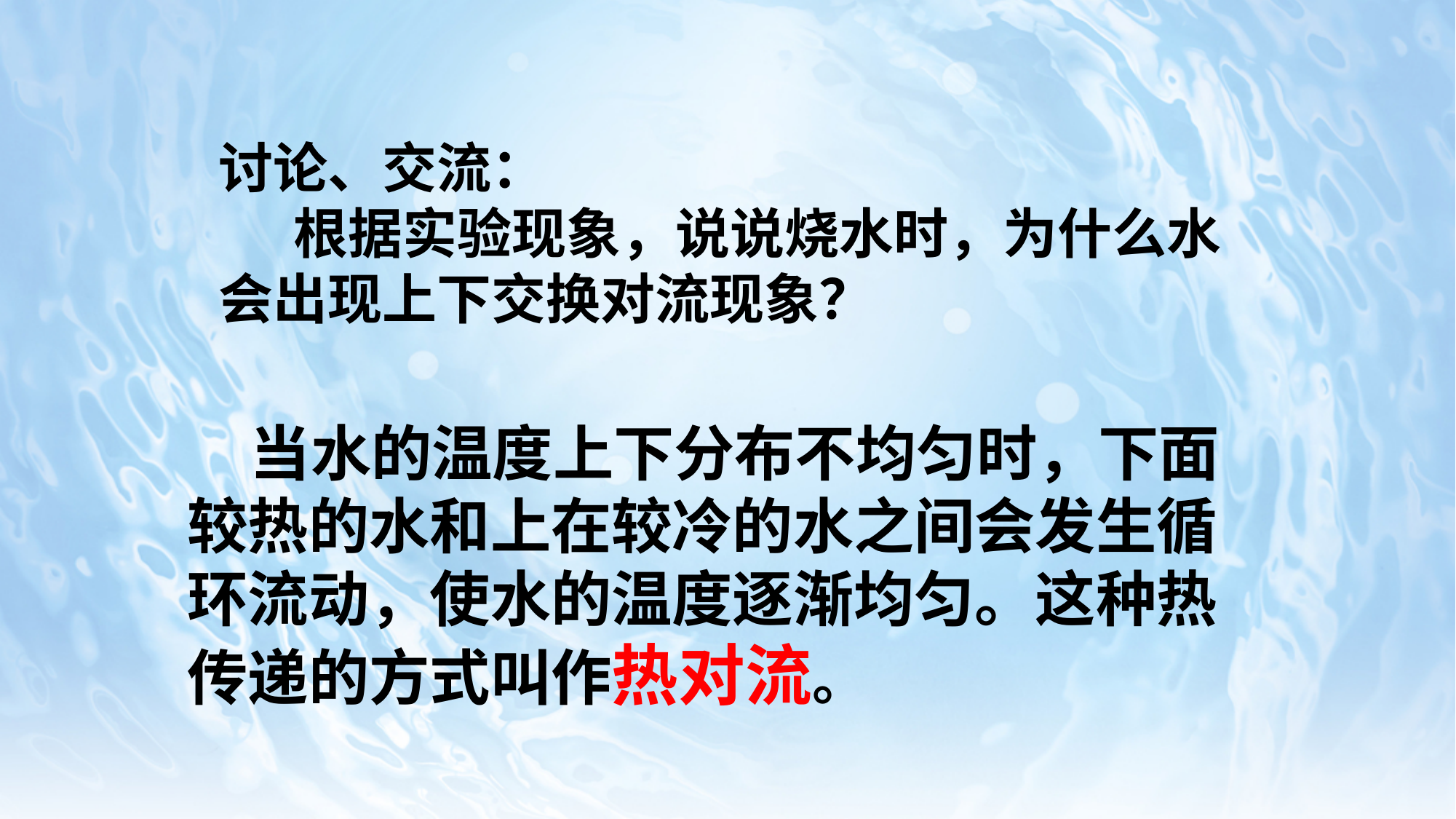

讨论、交流：
     根据实验现象，说说烧水时，为什么水会出现上下交换对流现象？
    当水的温度上下分布不均匀时，下面较热的水和上在较冷的水之间会发生循环流动，使水的温度逐渐均匀。这种热传递的方式叫作热对流。